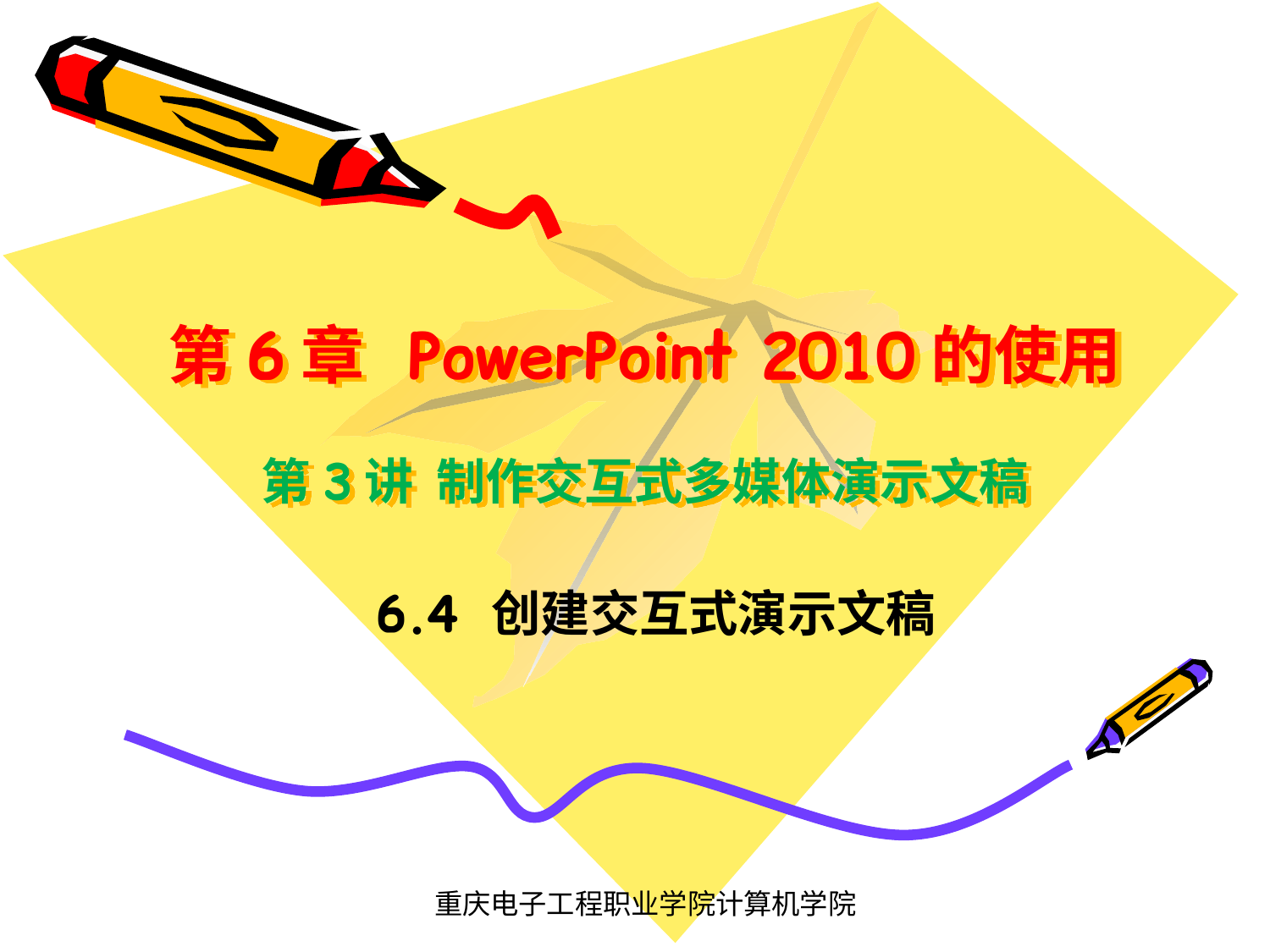

# 第6章  PowerPoint 2010的使用 第3讲  制作交互式多媒体演示文稿
6.4 创建交互式演示文稿